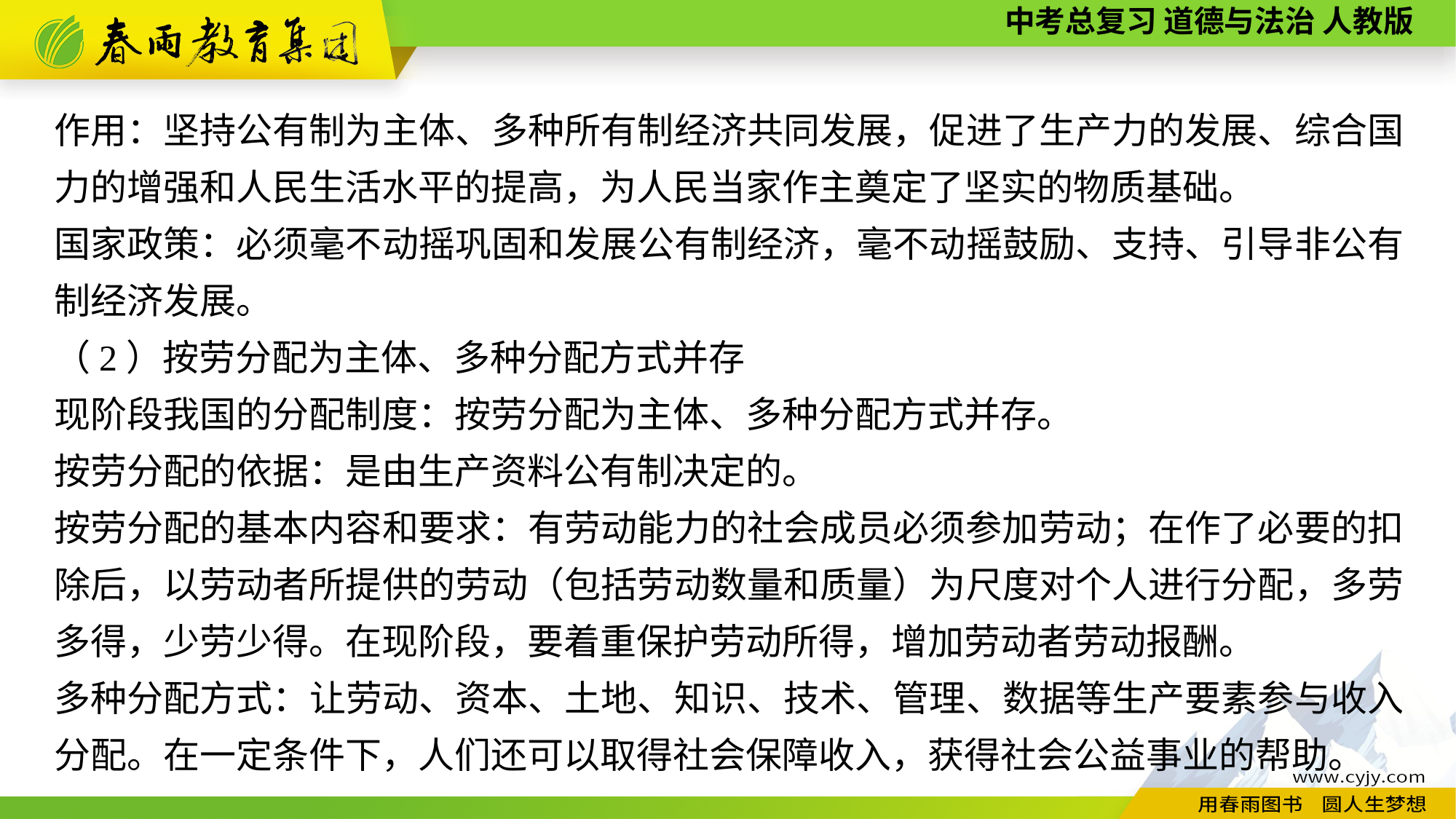

作用：坚持公有制为主体、多种所有制经济共同发展，促进了生产力的发展、综合国力的增强和人民生活水平的提高，为人民当家作主奠定了坚实的物质基础。
国家政策：必须毫不动摇巩固和发展公有制经济，毫不动摇鼓励、支持、引导非公有制经济发展。
（2）按劳分配为主体、多种分配方式并存
现阶段我国的分配制度：按劳分配为主体、多种分配方式并存。
按劳分配的依据：是由生产资料公有制决定的。
按劳分配的基本内容和要求：有劳动能力的社会成员必须参加劳动；在作了必要的扣除后，以劳动者所提供的劳动（包括劳动数量和质量）为尺度对个人进行分配，多劳多得，少劳少得。在现阶段，要着重保护劳动所得，增加劳动者劳动报酬。
多种分配方式：让劳动、资本、土地、知识、技术、管理、数据等生产要素参与收入分配。在一定条件下，人们还可以取得社会保障收入，获得社会公益事业的帮助。